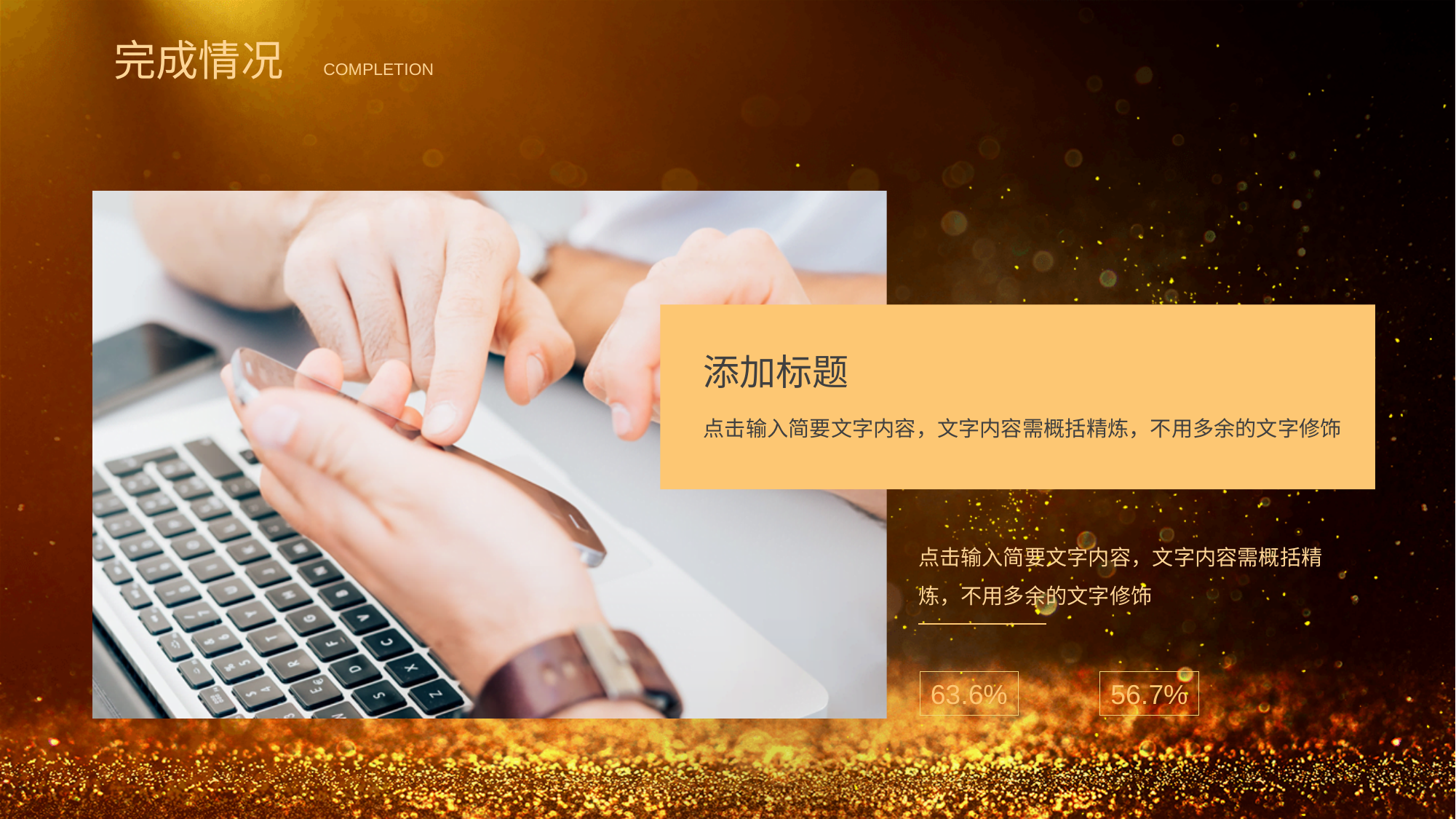

完成情况
COMPLETION

添加标题
点击输入简要文字内容，文字内容需概括精炼，不用多余的文字修饰
点击输入简要文字内容，文字内容需概括精炼，不用多余的文字修饰
63.6%
56.7%